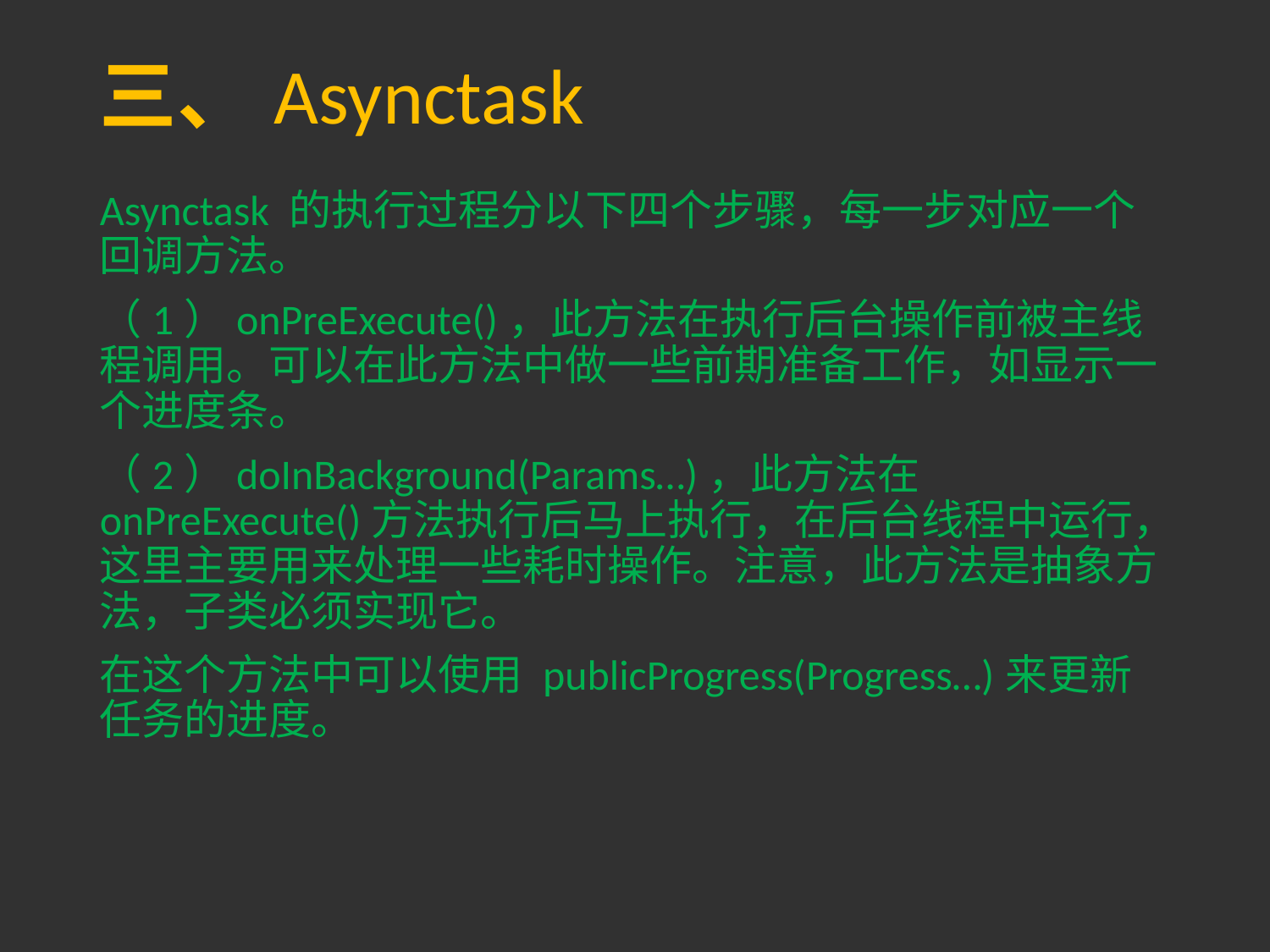

# 三、Asynctask
Asynctask 的执行过程分以下四个步骤，每一步对应一个回调方法。
（1）onPreExecute()，此方法在执行后台操作前被主线程调用。可以在此方法中做一些前期准备工作，如显示一个进度条。
（2）doInBackground(Params…)，此方法在 onPreExecute()方法执行后马上执行，在后台线程中运行，这里主要用来处理一些耗时操作。注意，此方法是抽象方法，子类必须实现它。
在这个方法中可以使用 publicProgress(Progress…)来更新任务的进度。